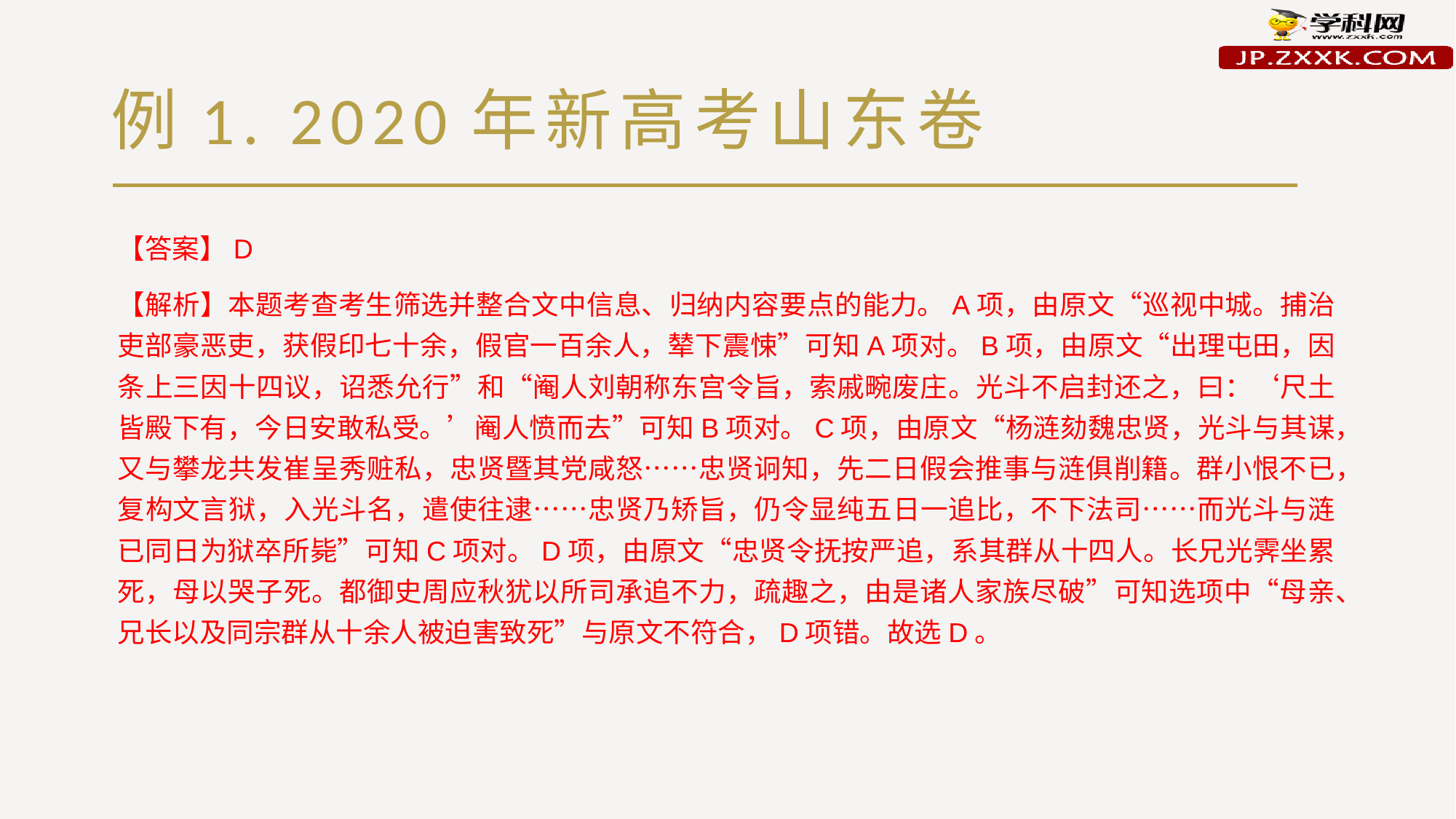

# 例1. 2020年新高考山东卷
【答案】D
【解析】本题考查考生筛选并整合文中信息、归纳内容要点的能力。A项，由原文“巡视中城。捕治吏部豪恶吏，获假印七十余，假官一百余人，辇下震悚”可知A项对。B项，由原文“出理屯田，因条上三因十四议，诏悉允行”和“阉人刘朝称东宫令旨，索戚畹废庄。光斗不启封还之，曰：‘尺土皆殿下有，今日安敢私受。’阉人愤而去”可知B项对。C项，由原文“杨涟劾魏忠贤，光斗与其谋，又与攀龙共发崔呈秀赃私，忠贤暨其党咸怒……忠贤诇知，先二日假会推事与涟俱削籍。群小恨不已，复构文言狱，入光斗名，遣使往逮……忠贤乃矫旨，仍令显纯五日一追比，不下法司……而光斗与涟已同日为狱卒所毙”可知C项对。D项，由原文“忠贤令抚按严追，系其群从十四人。长兄光霁坐累死，母以哭子死。都御史周应秋犹以所司承追不力，疏趣之，由是诸人家族尽破”可知选项中“母亲、兄长以及同宗群从十余人被迫害致死”与原文不符合，D项错。故选D。